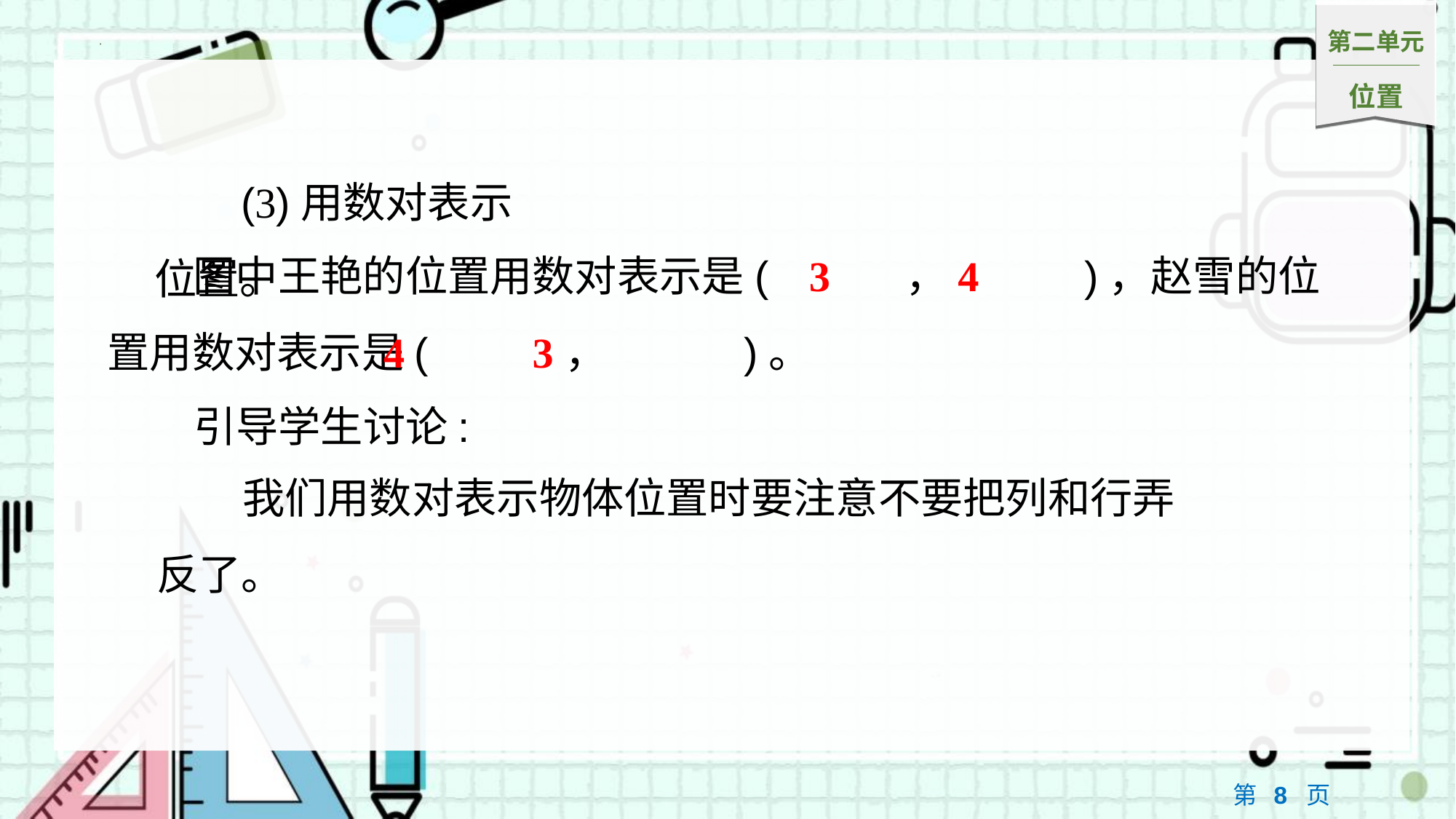

(3)用数对表示位置。
3
4
图中王艳的位置用数对表示是(　3　，　4　)，赵雪的位置用数对表示是(　4　，　3　)。
4
3
　　引导学生讨论:
我们用数对表示物体位置时要注意不要把列和行弄反了。